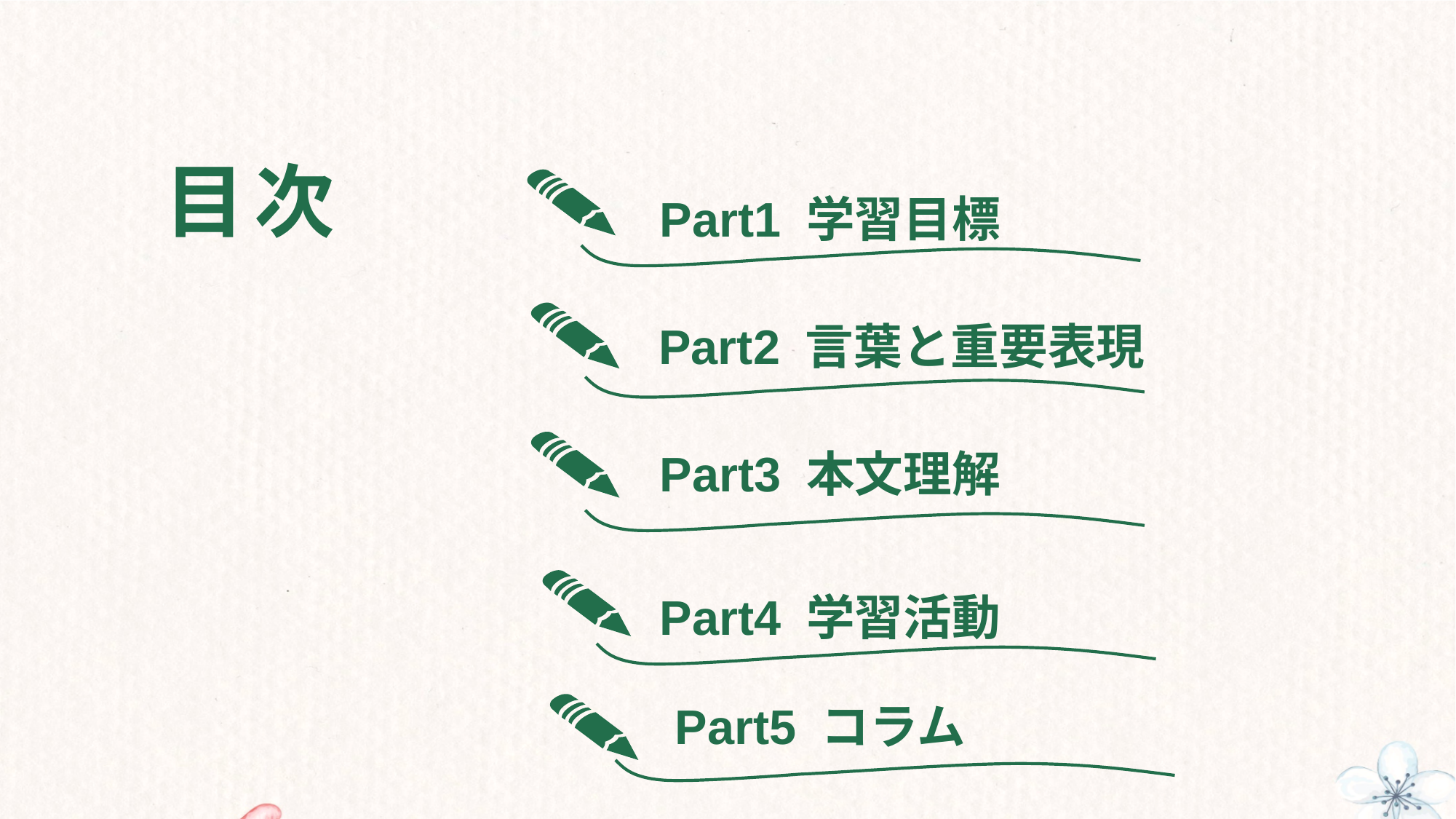

目次

Part1 学習目標

Part2 言葉と重要表現

Part3 本文理解

Part4 学習活動

Part5 コラム